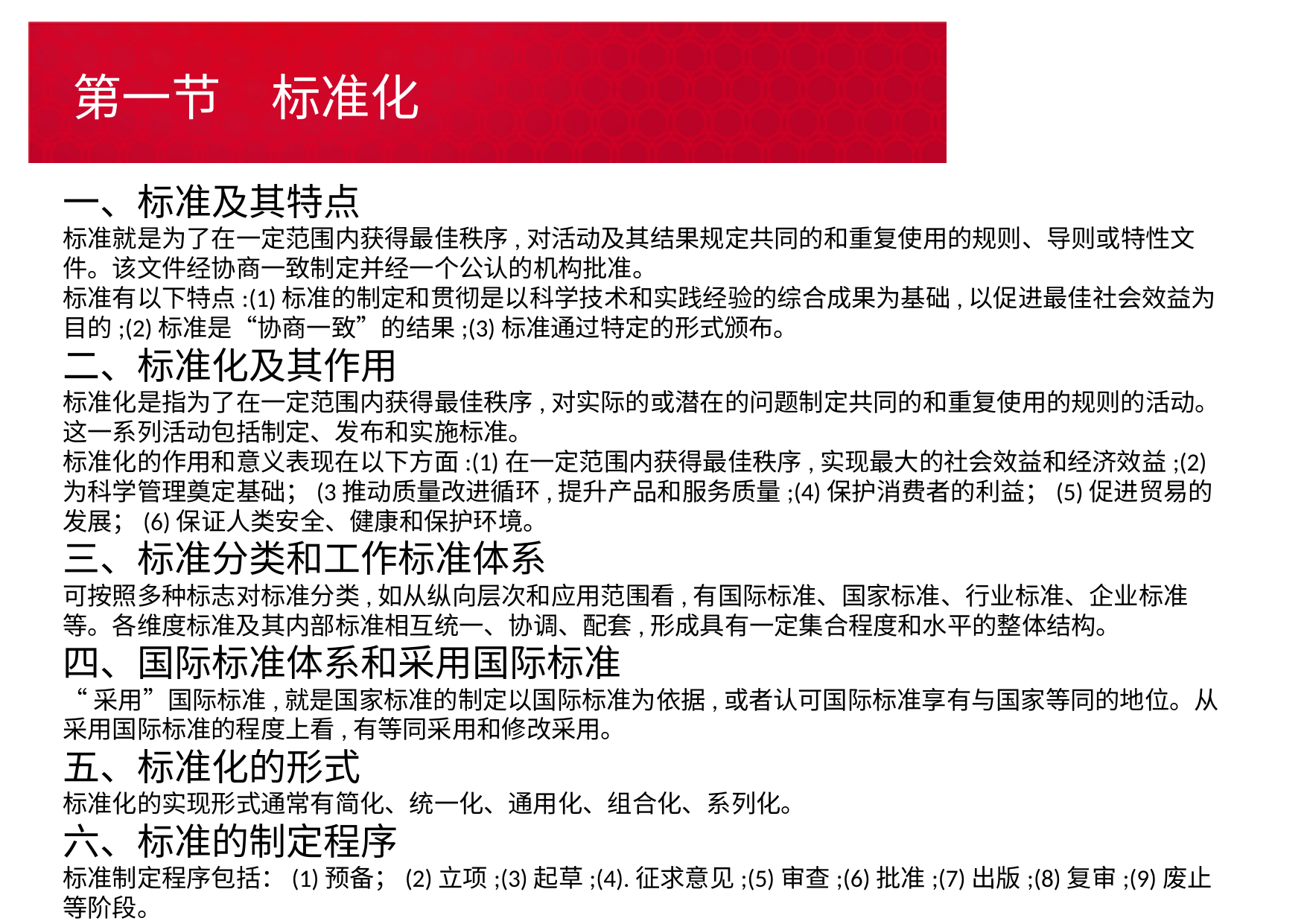

# 第一节　标准化
一、标准及其特点
标准就是为了在一定范围内获得最佳秩序,对活动及其结果规定共同的和重复使用的规则、导则或特性文件。该文件经协商一致制定并经一个公认的机构批准。
标准有以下特点:(1)标准的制定和贯彻是以科学技术和实践经验的综合成果为基础,以促进最佳社会效益为目的;(2)标准是“协商一致”的结果;(3)标准通过特定的形式颁布。
二、标准化及其作用
标准化是指为了在一定范围内获得最佳秩序,对实际的或潜在的问题制定共同的和重复使用的规则的活动。这一系列活动包括制定、发布和实施标准。
标准化的作用和意义表现在以下方面:(1)在一定范围内获得最佳秩序,实现最大的社会效益和经济效益;(2)为科学管理奠定基础；(3推动质量改进循环,提升产品和服务质量;(4)保护消费者的利益；(5)促进贸易的发展；(6)保证人类安全、健康和保护环境。
三、标准分类和工作标准体系
可按照多种标志对标准分类,如从纵向层次和应用范围看,有国际标准、国家标准、行业标准、企业标准等。各维度标准及其内部标准相互统一、协调、配套,形成具有一定集合程度和水平的整体结构。
四、国际标准体系和采用国际标准
“采用”国际标准,就是国家标准的制定以国际标准为依据,或者认可国际标准享有与国家等同的地位。从采用国际标准的程度上看,有等同采用和修改采用。
五、标准化的形式
标准化的实现形式通常有简化、统一化、通用化、组合化、系列化。
六、标准的制定程序
标准制定程序包括：(1)预备；(2)立项;(3)起草;(4).征求意见;(5)审查;(6)批准;(7)出版;(8)复审;(9)废止等阶段。